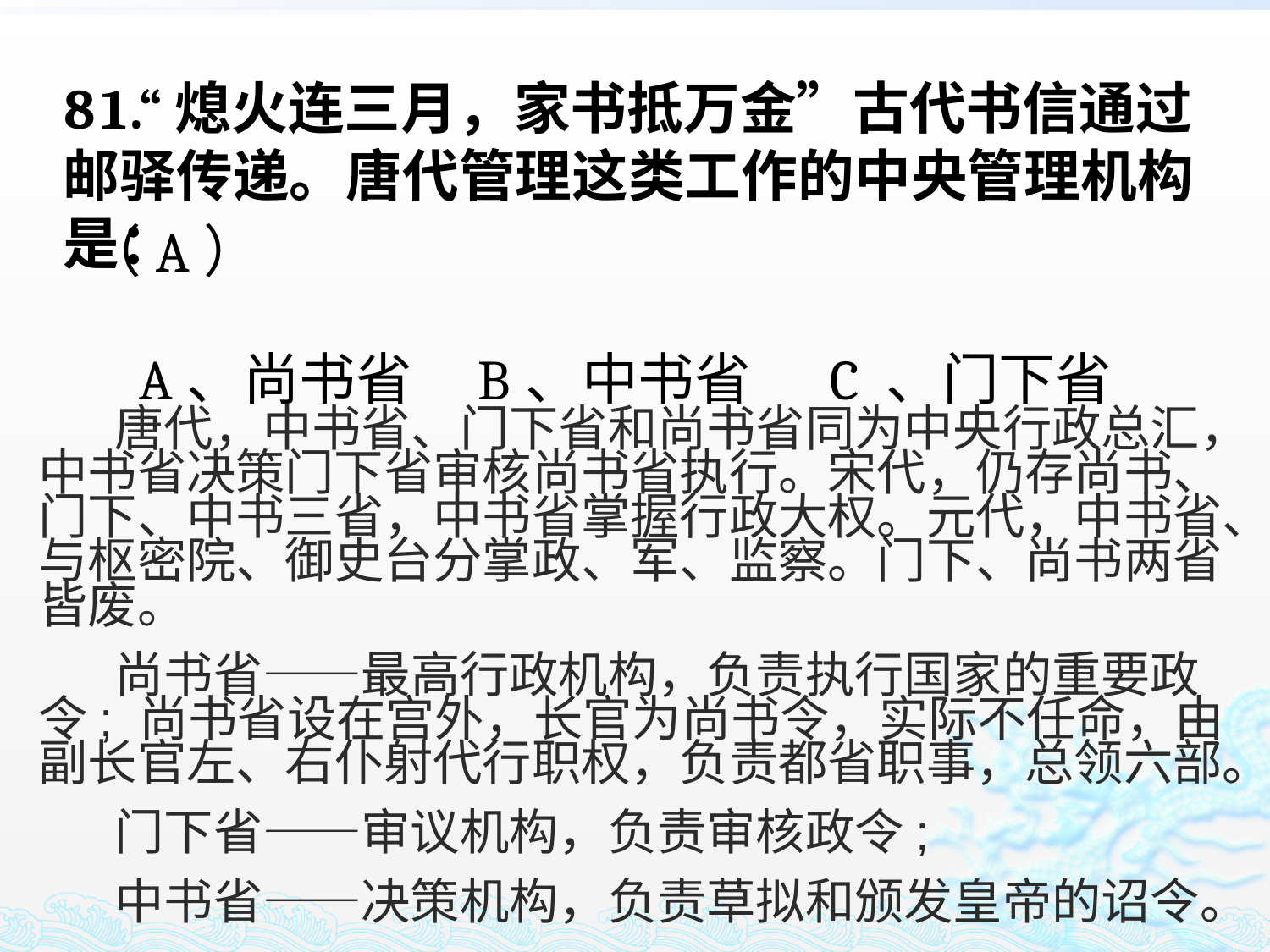

81.“熄火连三月，家书抵万金”古代书信通过邮驿传递。唐代管理这类工作的中央管理机构是：

      A、尚书省    B、中书省     C 、门下省
（A）
  唐代，中书省、门下省和尚书省同为中央行政总汇，中书省决策门下省审核尚书省执行。宋代，仍存尚书、门下、中书三省，中书省掌握行政大权。元代，中书省、与枢密院、御史台分掌政、军、监察。门下、尚书两省皆废。
  尚书省——最高行政机构，负责执行国家的重要政令; 尚书省设在宫外，长官为尚书令，实际不任命，由副长官左、右仆射代行职权，负责都省职事，总领六部。
  门下省——审议机构，负责审核政令;
  中书省——决策机构，负责草拟和颁发皇帝的诏令。